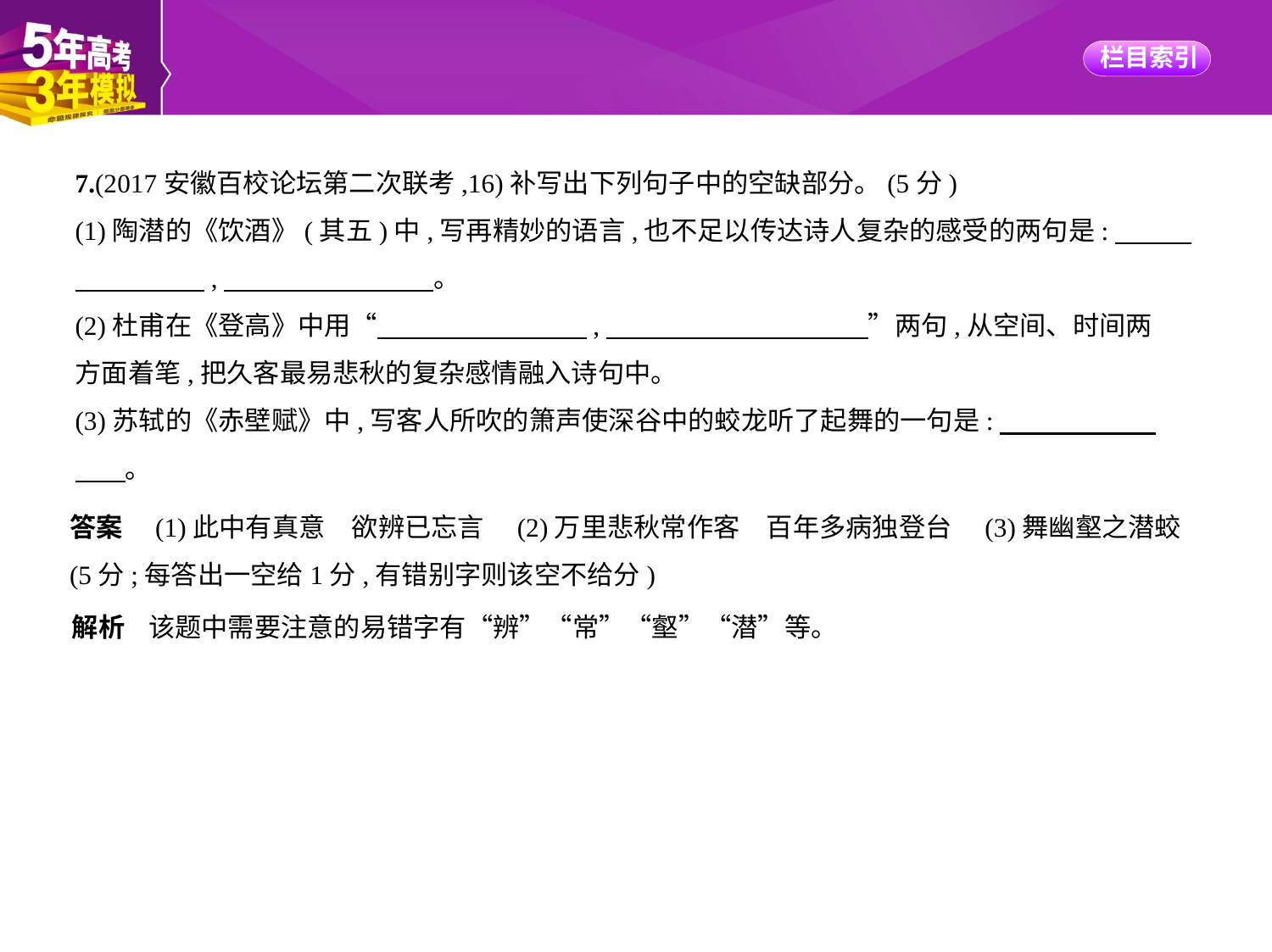

7.(2017安徽百校论坛第二次联考,16)补写出下列句子中的空缺部分。(5分)
(1)陶潜的《饮酒》(其五)中,写再精妙的语言,也不足以传达诗人复杂的感受的两句是:　　    
　　　　    ,　　　　　　　    。
(2)杜甫在《登高》中用“　　　　　　　    ,　　　　　　　　　    ”两句,从空间、时间两
方面着笔,把久客最易悲秋的复杂感情融入诗句中。
(3)苏轼的《赤壁赋》中,写客人所吹的箫声使深谷中的蛟龙听了起舞的一句是:　　　　　    
　    。
答案　(1)此中有真意　欲辨已忘言　(2)万里悲秋常作客　百年多病独登台　(3)舞幽壑之潜蛟
(5分;每答出一空给1分,有错别字则该空不给分)
解析    该题中需要注意的易错字有“辨”“常”“壑”“潜”等。